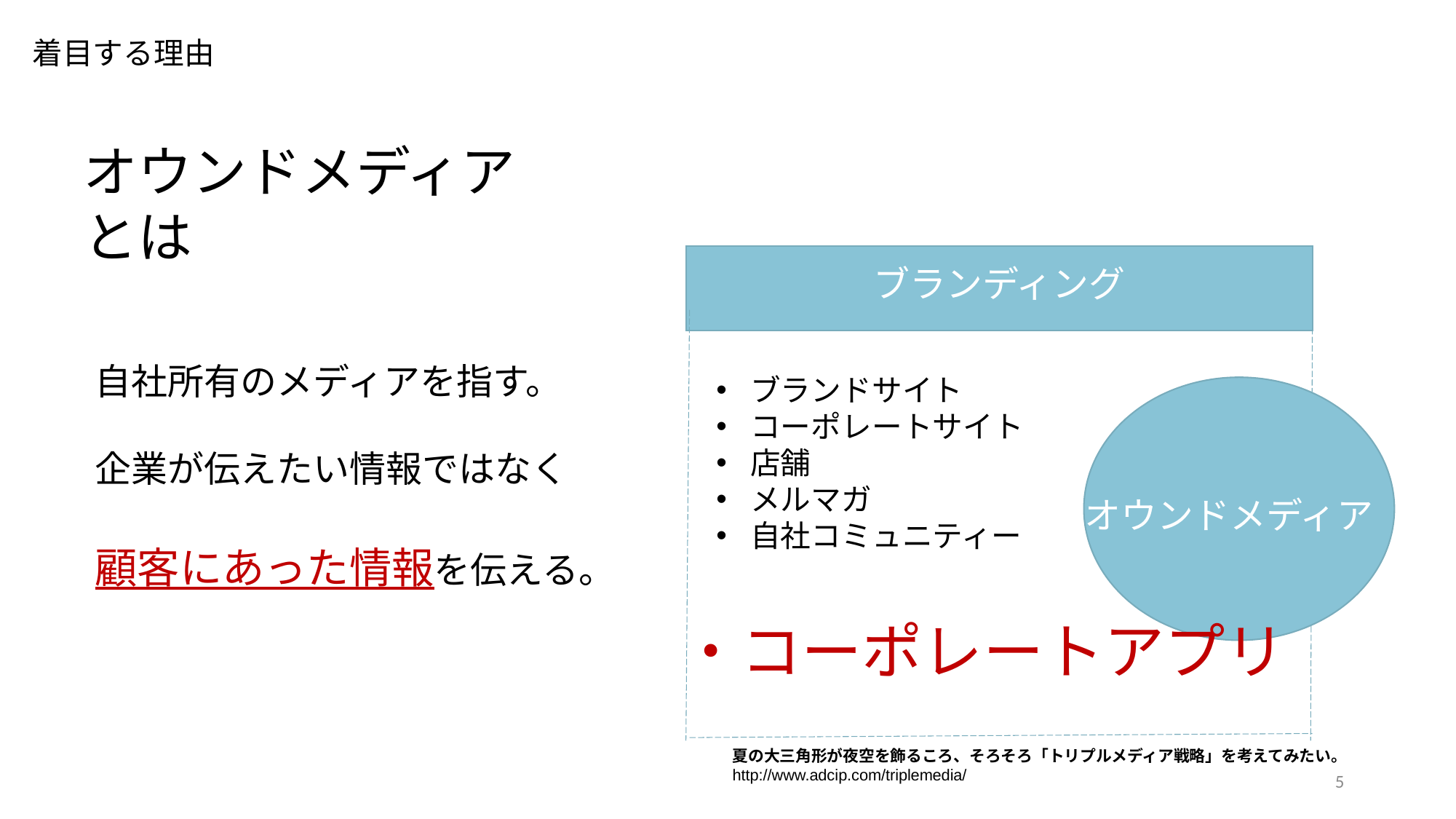

着目する理由
オウンドメディアとは

ブランディング
ブランドサイト
コーポレートサイト
店舗
メルマガ
自社コミュニティー
・コーポレートアプリ
オウンドメディア
自社所有のメディアを指す。
企業が伝えたい情報ではなく
顧客にあった情報を伝える。
夏の大三角形が夜空を飾るころ、そろそろ「トリプルメディア戦略」を考えてみたい。
http://www.adcip.com/triplemedia/

5